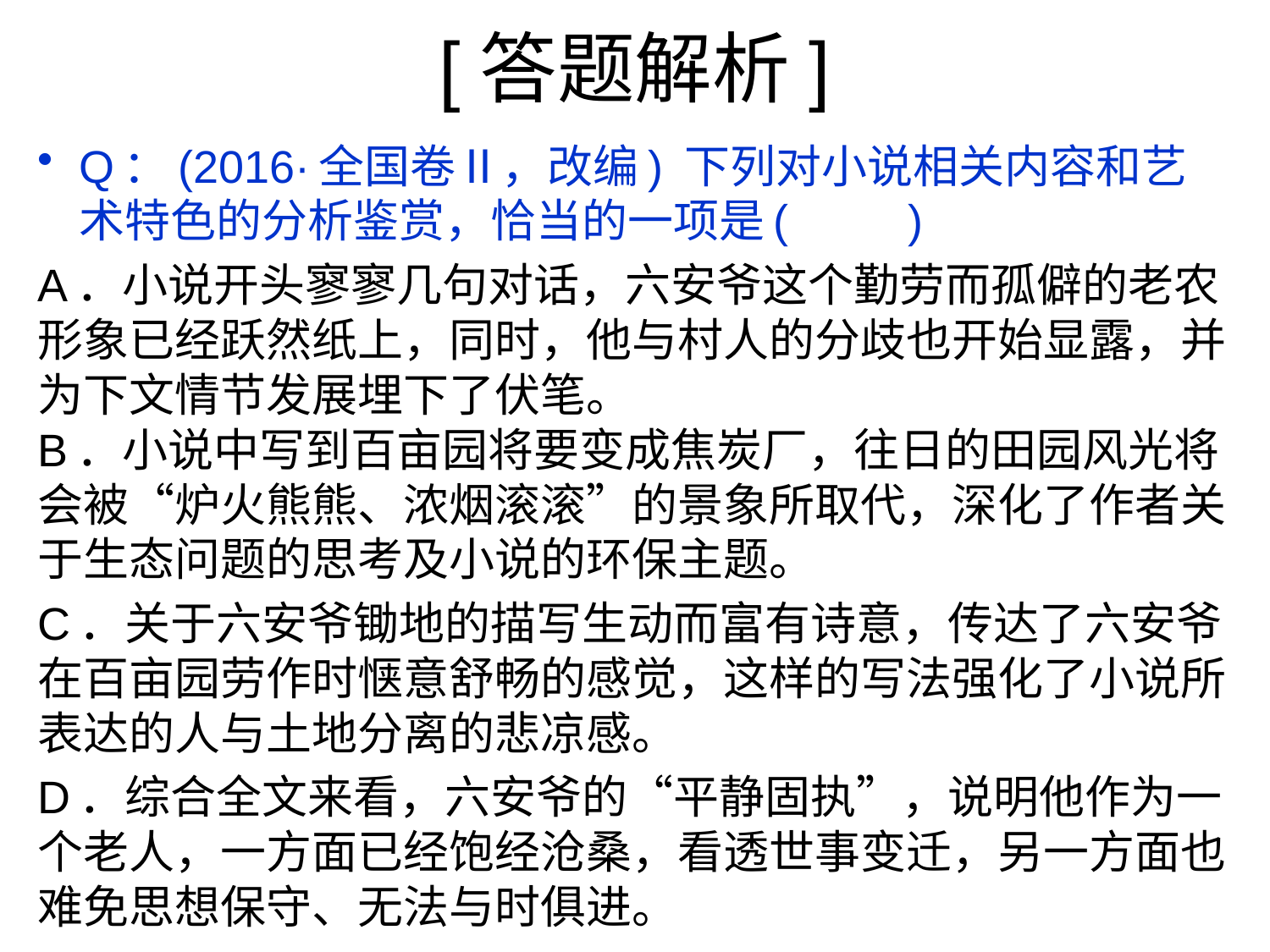

# [答题解析]
Q：(2016·全国卷Ⅱ，改编) 下列对小说相关内容和艺术特色的分析鉴赏，恰当的一项是(　 　)
A．小说开头寥寥几句对话，六安爷这个勤劳而孤僻的老农形象已经跃然纸上，同时，他与村人的分歧也开始显露，并为下文情节发展埋下了伏笔。
B．小说中写到百亩园将要变成焦炭厂，往日的田园风光将会被“炉火熊熊、浓烟滚滚”的景象所取代，深化了作者关于生态问题的思考及小说的环保主题。
C．关于六安爷锄地的描写生动而富有诗意，传达了六安爷在百亩园劳作时惬意舒畅的感觉，这样的写法强化了小说所表达的人与土地分离的悲凉感。
D．综合全文来看，六安爷的“平静固执”，说明他作为一个老人，一方面已经饱经沧桑，看透世事变迁，另一方面也难免思想保守、无法与时俱进。